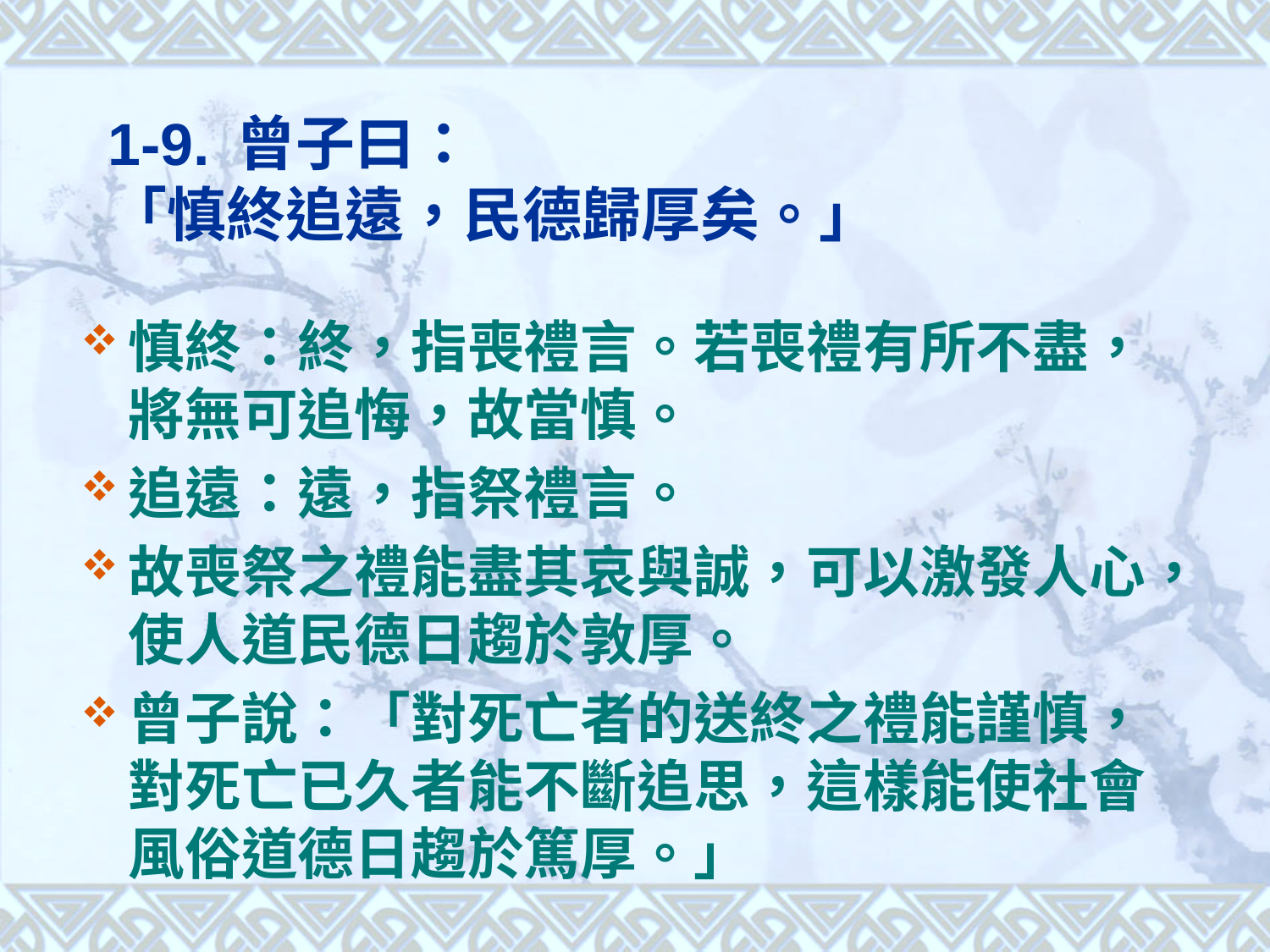

# 1-9. 曾子曰： 「慎終追遠，民德歸厚矣。」
慎終：終，指喪禮言。若喪禮有所不盡，將無可追悔，故當慎。
追遠：遠，指祭禮言。
故喪祭之禮能盡其哀與誠，可以激發人心，使人道民德日趨於敦厚。
曾子說：「對死亡者的送終之禮能謹慎，對死亡已久者能不斷追思，這樣能使社會風俗道德日趨於篤厚。」